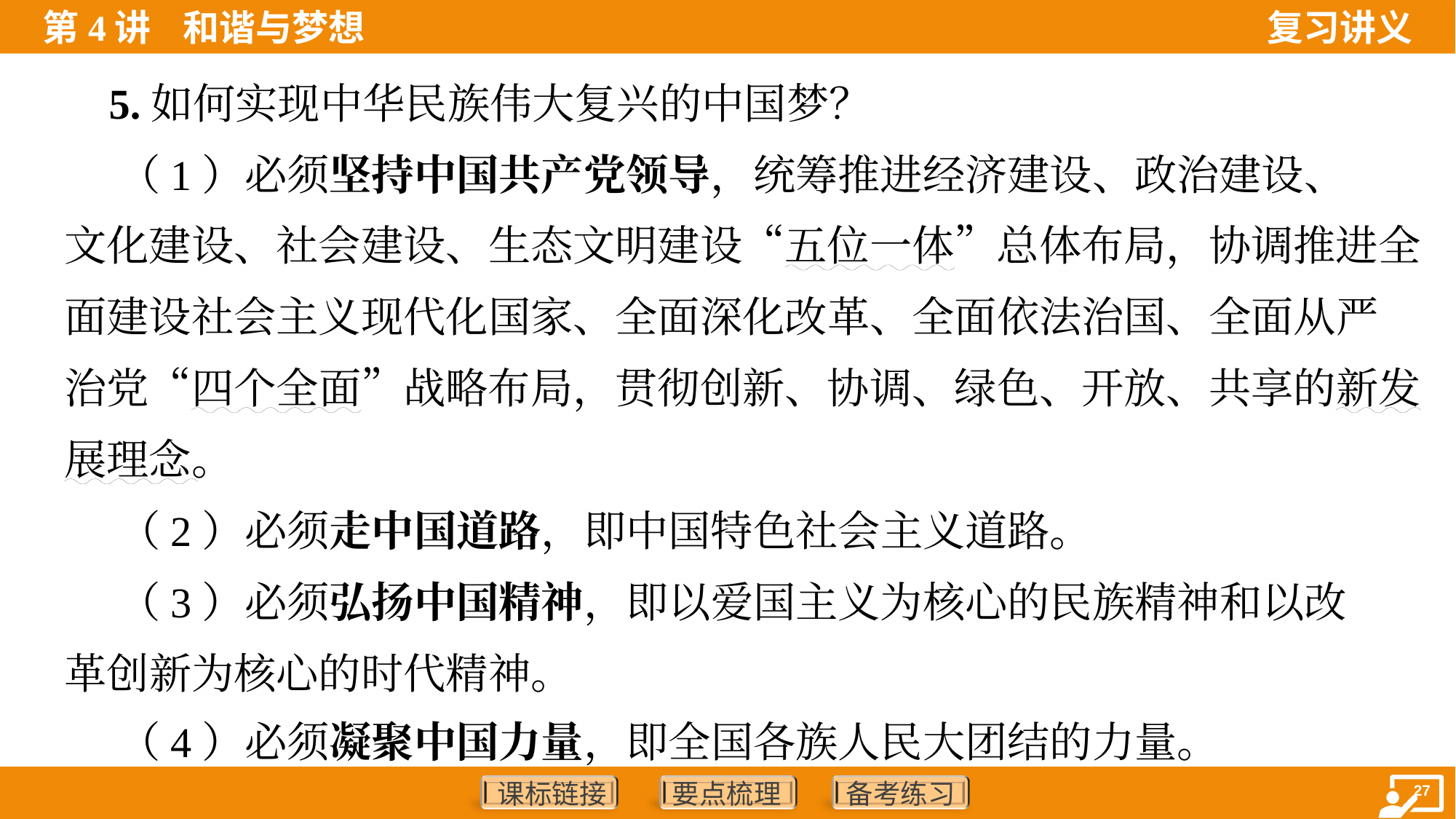

5.如何实现中华民族伟大复兴的中国梦？
    （1）必须坚持中国共产党领导，统筹推进经济建设、政治建设、
文化建设、社会建设、生态文明建设“五位一体”总体布局，协调推进全
面建设社会主义现代化国家、全面深化改革、全面依法治国、全面从严
治党“四个全面”战略布局，贯彻创新、协调、绿色、开放、共享的新发
展理念。
    （2）必须走中国道路，即中国特色社会主义道路。
    （3）必须弘扬中国精神，即以爱国主义为核心的民族精神和以改
革创新为核心的时代精神。
    （4）必须凝聚中国力量，即全国各族人民大团结的力量。